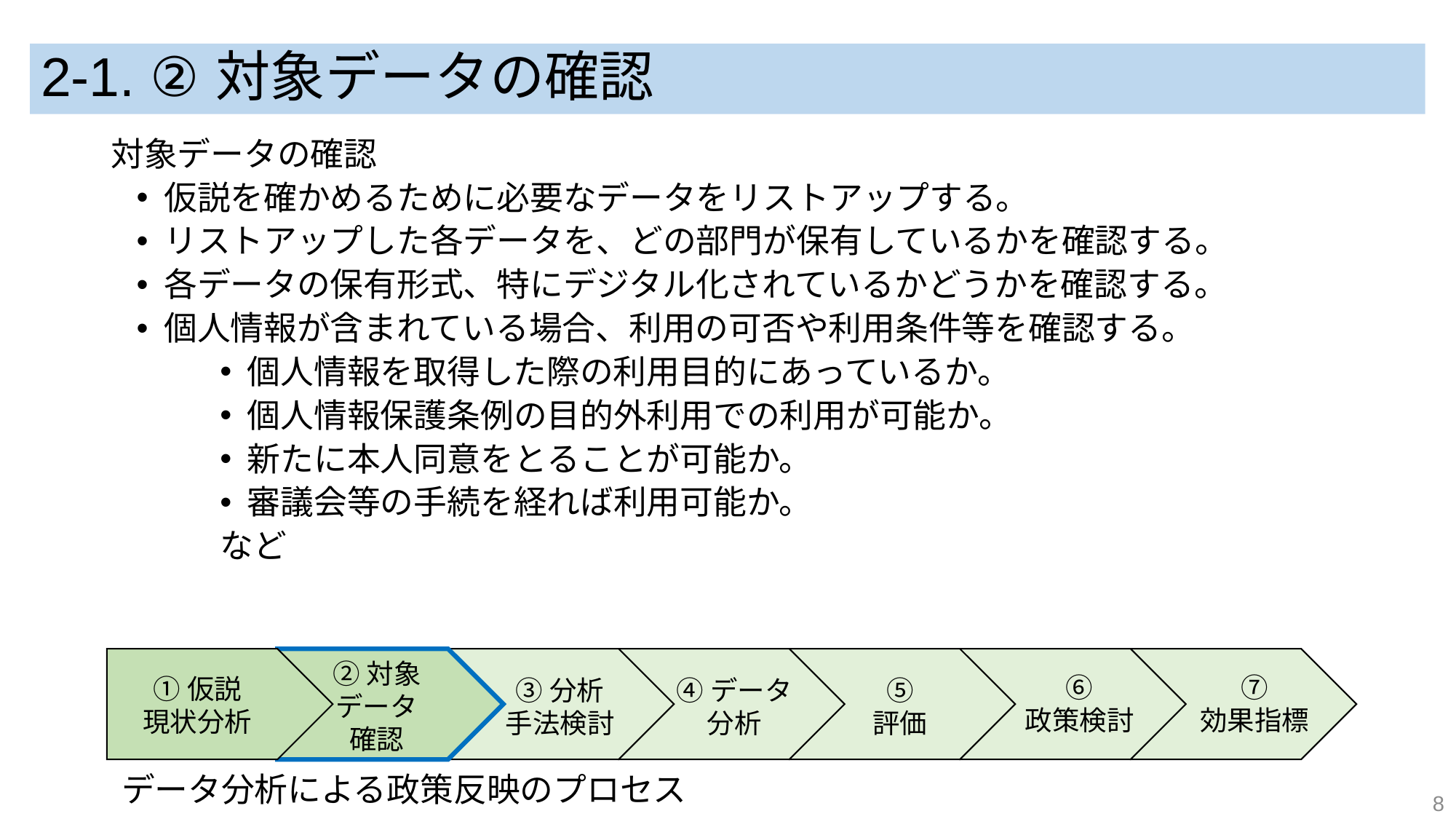

# 2-1. ②対象データの確認
対象データの確認
仮説を確かめるために必要なデータをリストアップする。
リストアップした各データを、どの部門が保有しているかを確認する。
各データの保有形式、特にデジタル化されているかどうかを確認する。
個人情報が含まれている場合、利用の可否や利用条件等を確認する。
個人情報を取得した際の利用目的にあっているか。
個人情報保護条例の目的外利用での利用が可能か。
新たに本人同意をとることが可能か。
審議会等の手続を経れば利用可能か。
など

②対象
データ
確認
⑦
効果指標
⑥
政策検討
①仮説
現状分析
⑤
評価
③分析
手法検討
④データ
分析
データ分析による政策反映のプロセス
8